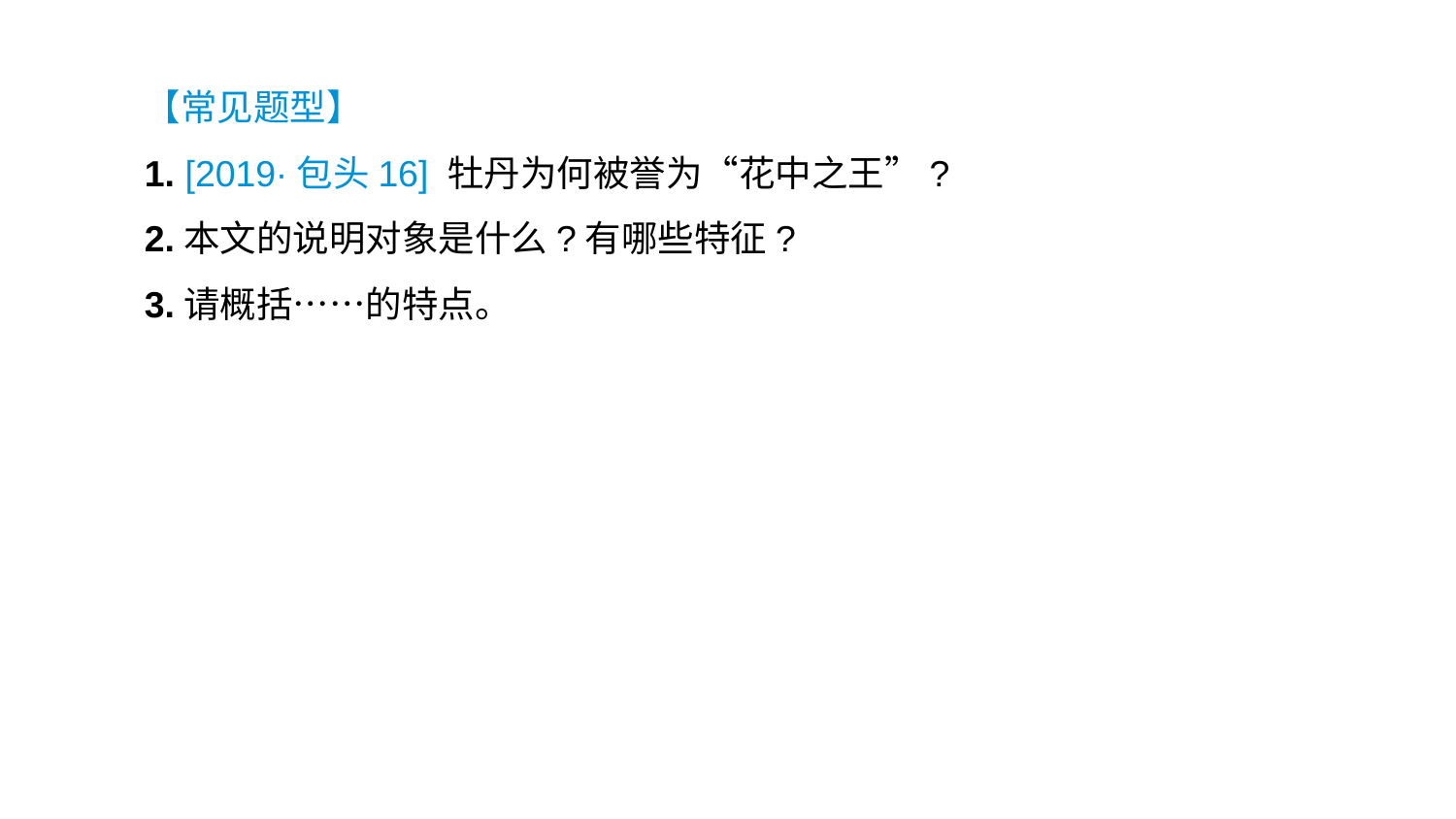

【常见题型】
1. [2019·包头16] 牡丹为何被誉为“花中之王”?
2.本文的说明对象是什么?有哪些特征?
3.请概括……的特点。